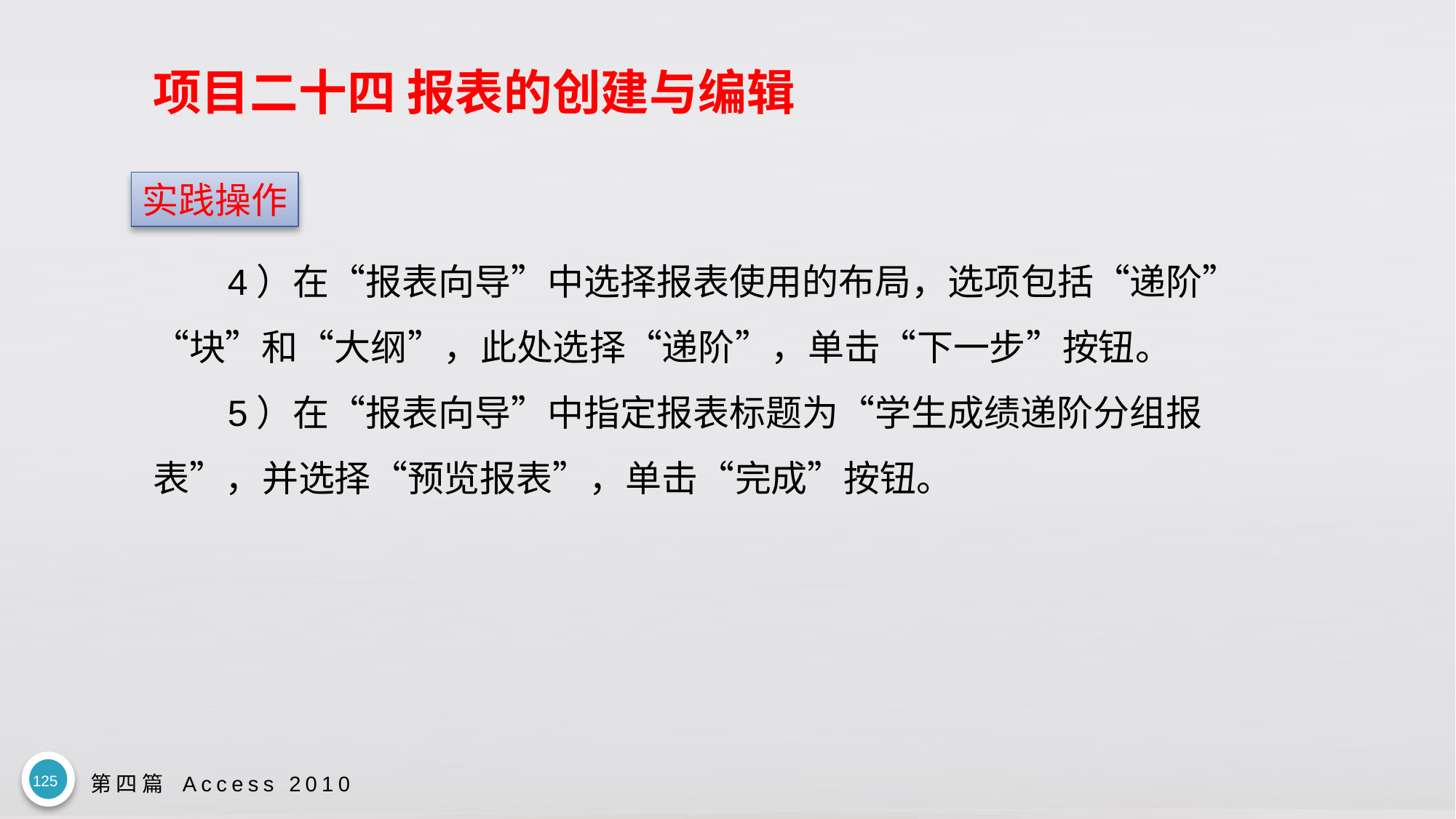

# 项目二十四 报表的创建与编辑
实践操作
4）在“报表向导”中选择报表使用的布局，选项包括“递阶”“块”和“大纲”，此处选择“递阶”，单击“下一步”按钮。
5）在“报表向导”中指定报表标题为“学生成绩递阶分组报表”，并选择“预览报表”，单击“完成”按钮。
125